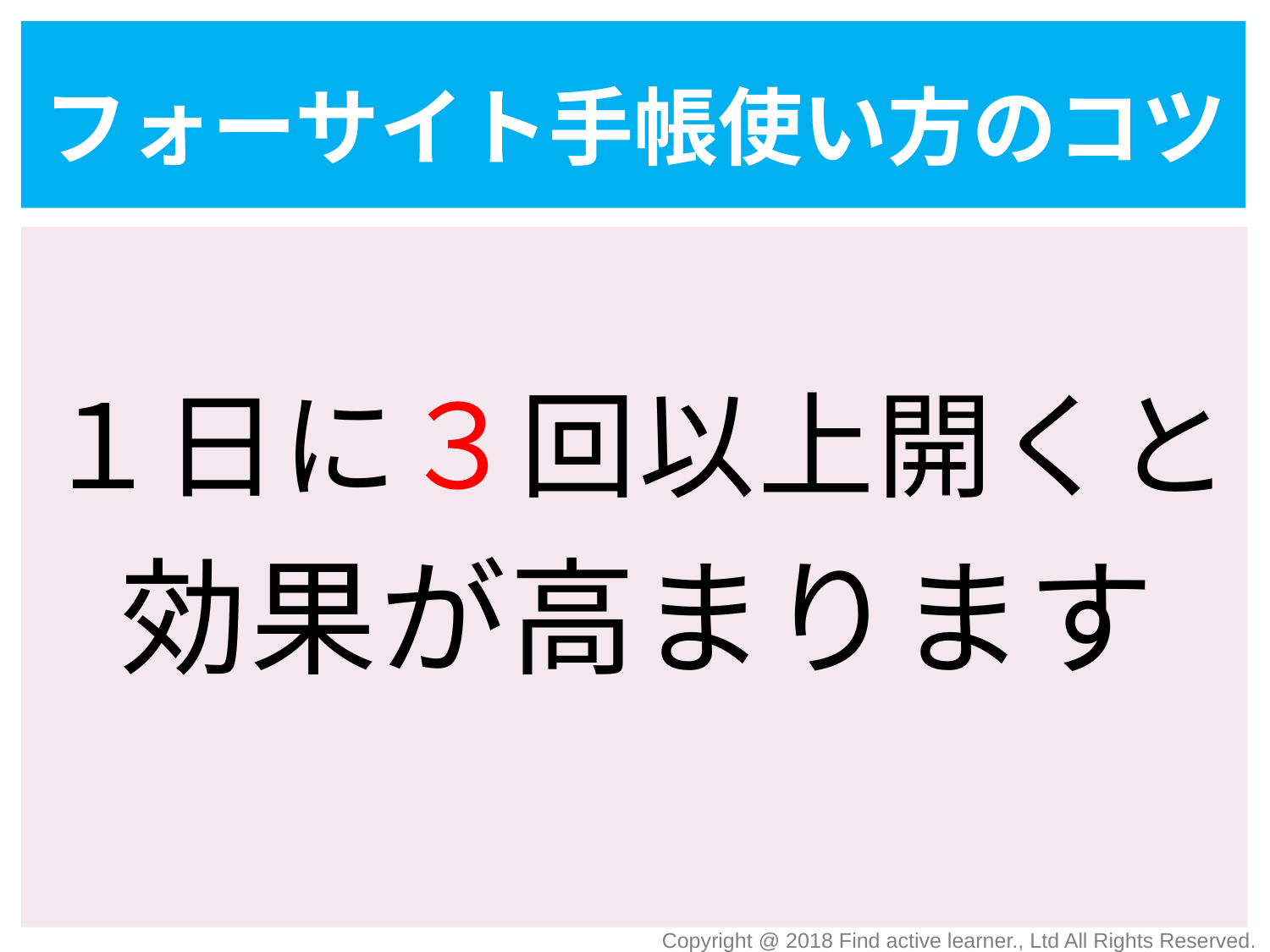

フォーサイト手帳使い方のコツ
１日に３回以上開くと
効果が高まります
Copyright @ 2018 Find active learner., Ltd All Rights Reserved.